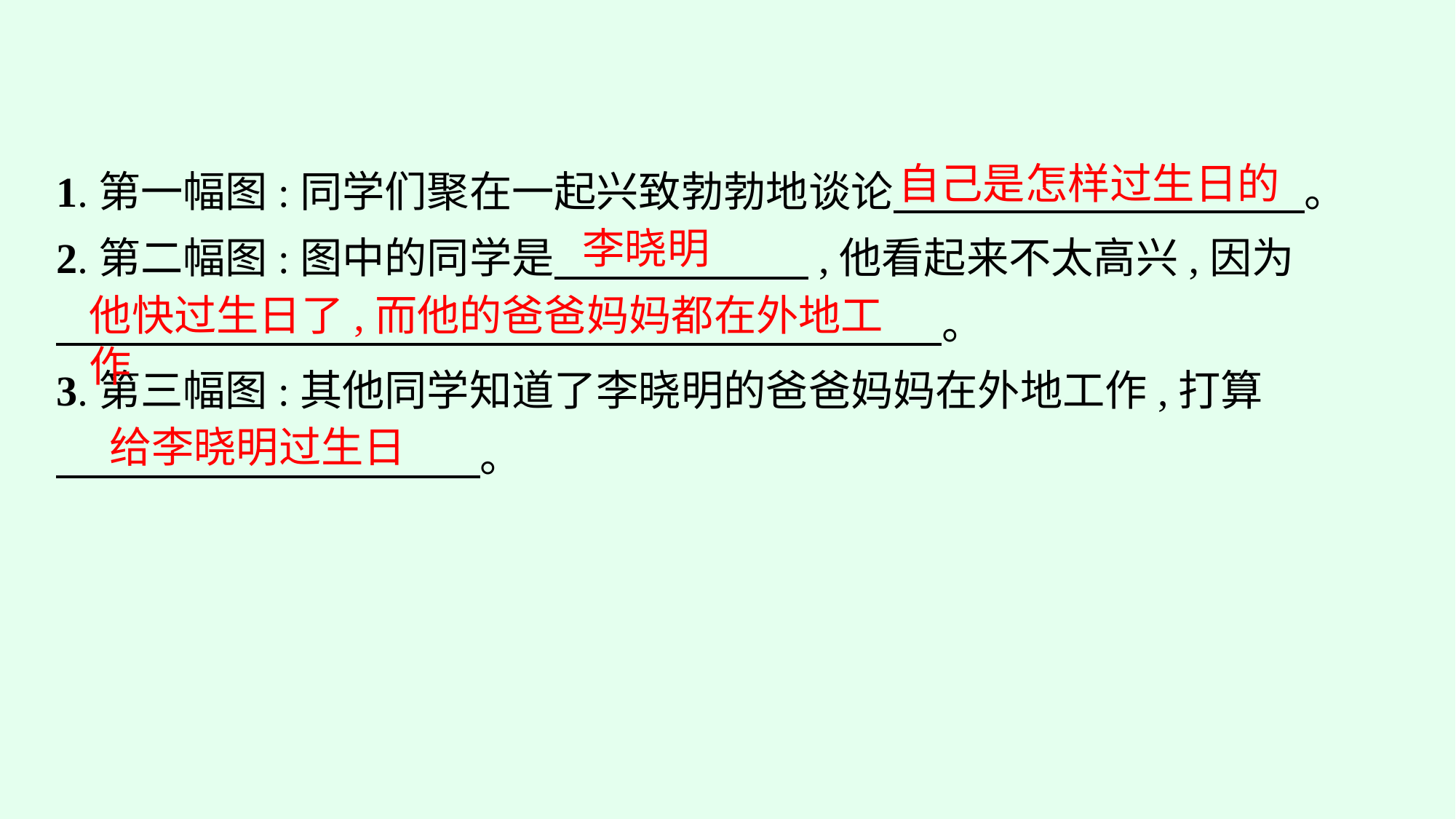

1.第一幅图:同学们聚在一起兴致勃勃地谈论　                                       。
2.第二幅图:图中的同学是　　　　　　,他看起来不太高兴,因为
　　　　　　　　    　　　　　　　　　　　　。
3.第三幅图:其他同学知道了李晓明的爸爸妈妈在外地工作,打算
　　　　　　　　　　。
自己是怎样过生日的
李晓明
他快过生日了,而他的爸爸妈妈都在外地工作
给李晓明过生日